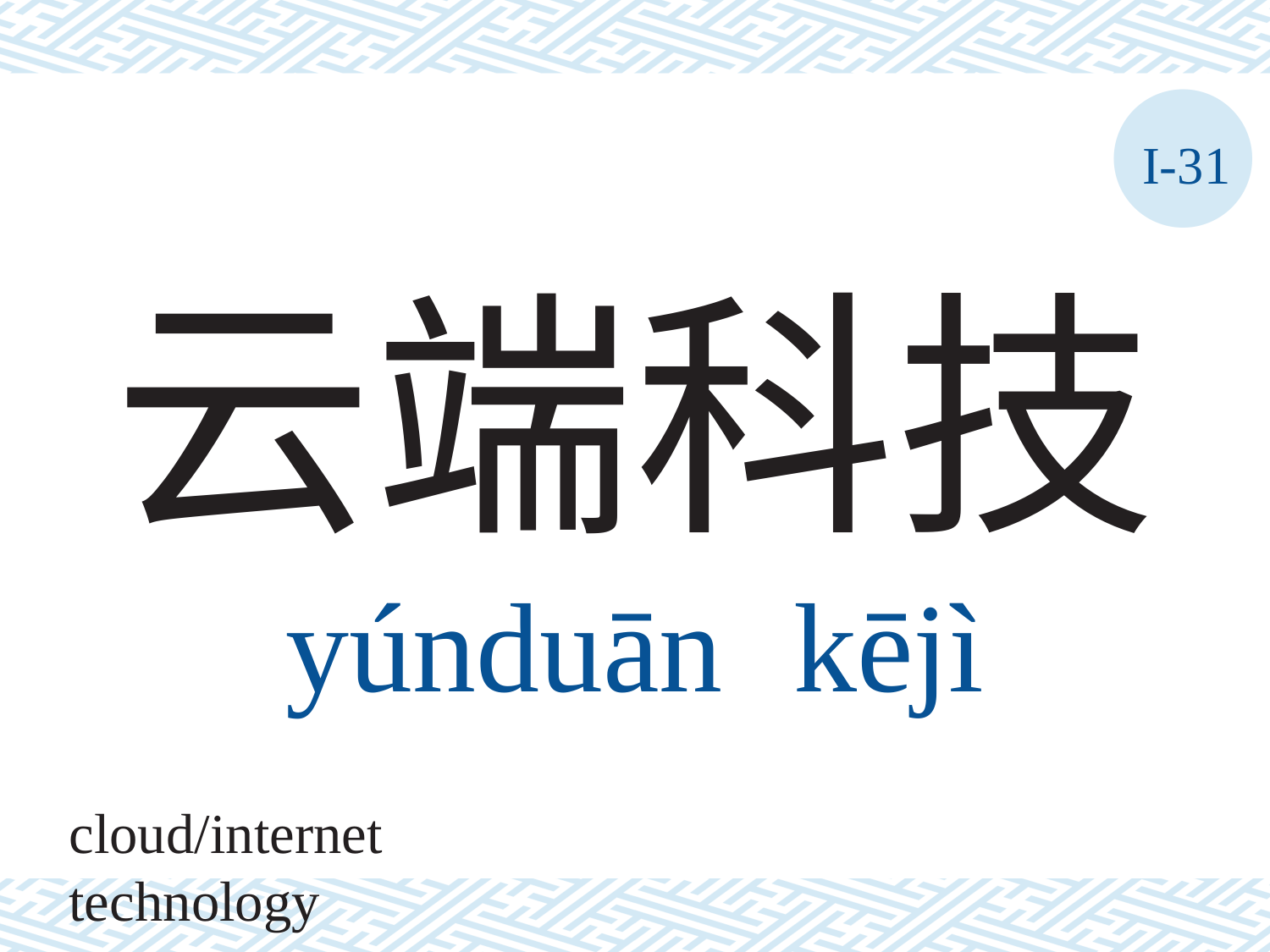

I-31
# 云端科技 yúnduān	kējì
cloud/internet technology